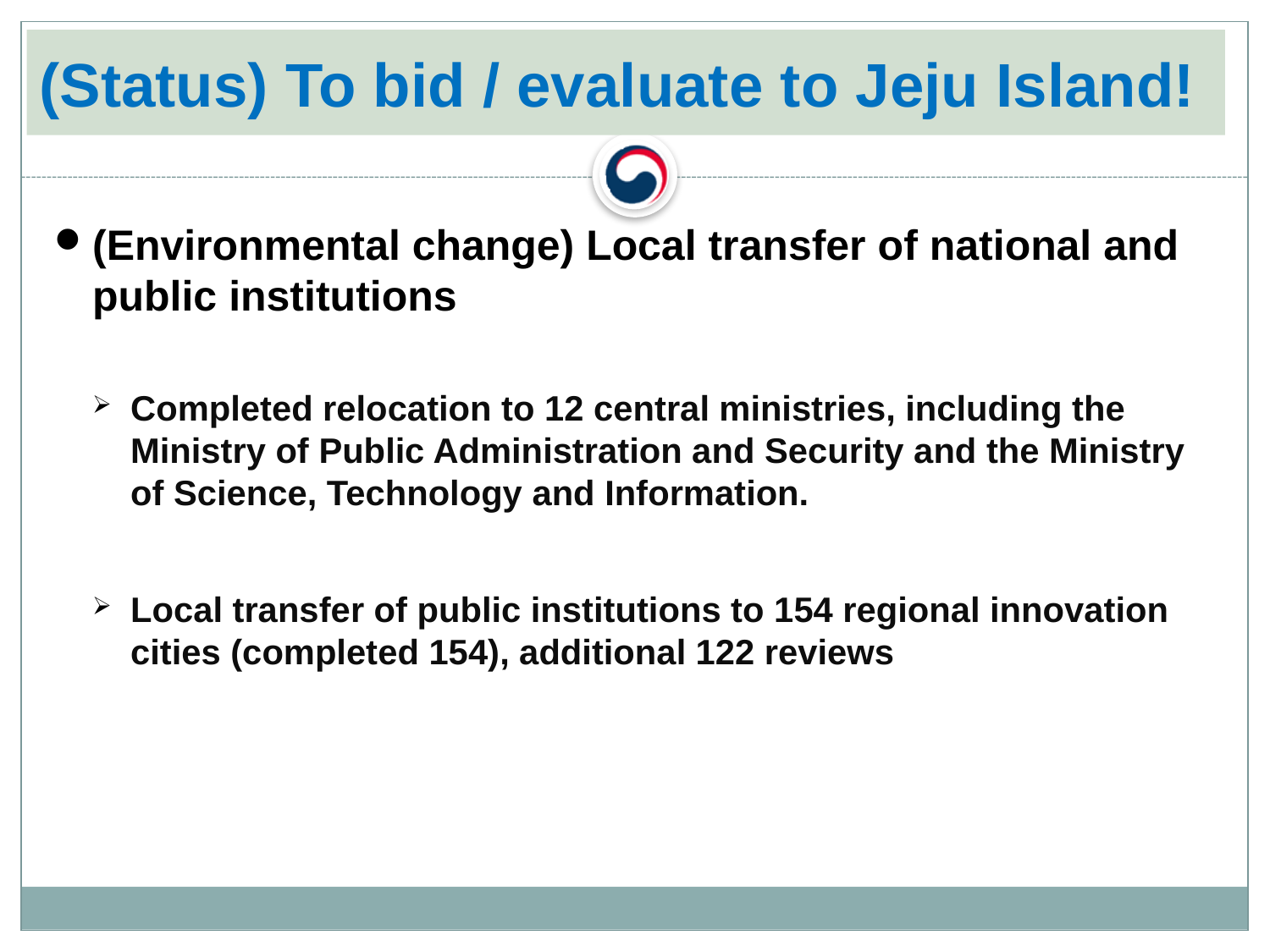

# (Status) To bid / evaluate to Jeju Island!
(Environmental change) Local transfer of national and public institutions

Completed relocation to 12 central ministries, including the Ministry of Public Administration and Security and the Ministry of Science, Technology and Information.

Local transfer of public institutions to 154 regional innovation cities (completed 154), additional 122 reviews

타 지 역
(60%)